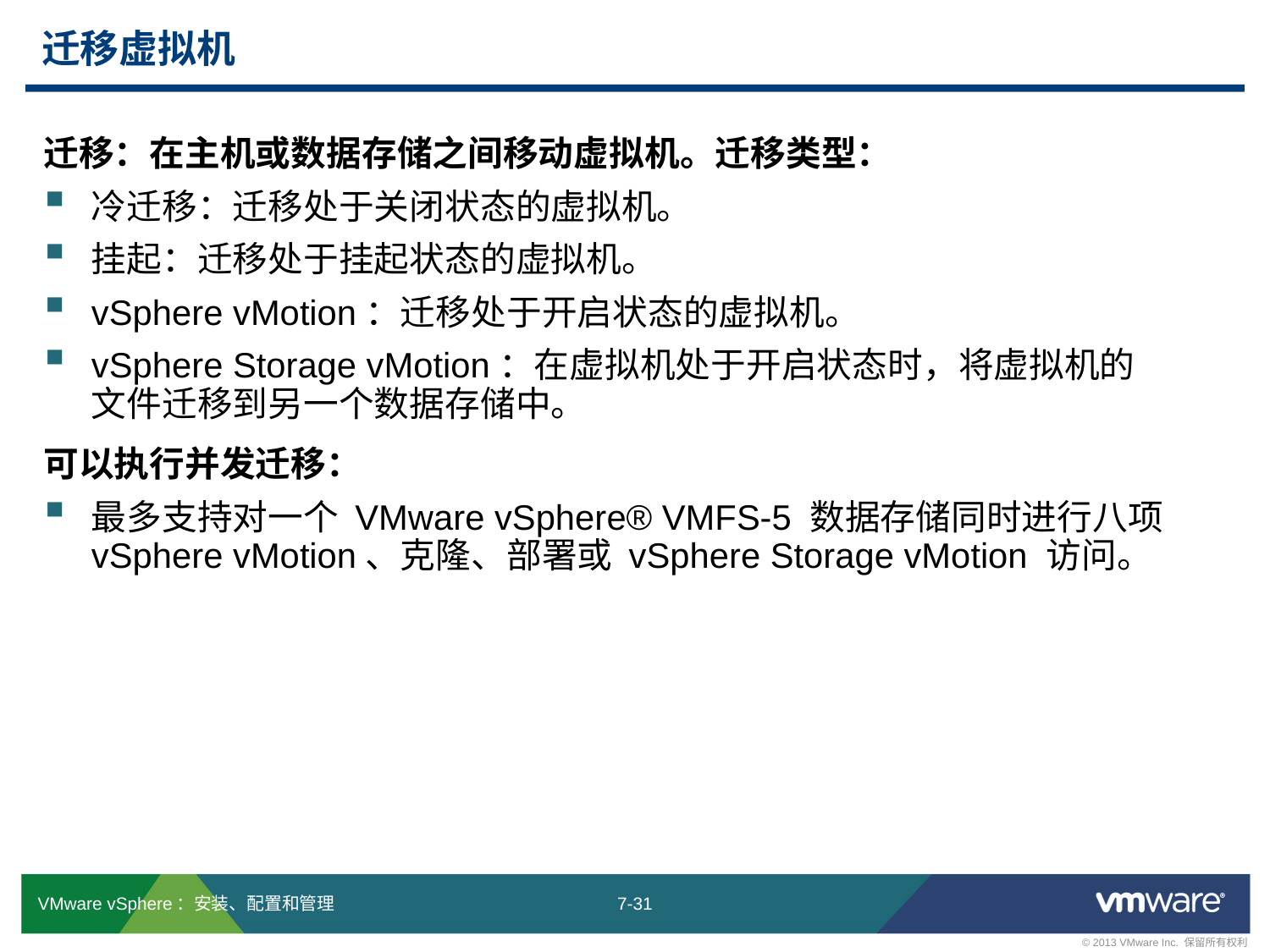

# 迁移虚拟机
迁移：在主机或数据存储之间移动虚拟机。迁移类型：
冷迁移：迁移处于关闭状态的虚拟机。
挂起：迁移处于挂起状态的虚拟机。
vSphere vMotion：迁移处于开启状态的虚拟机。
vSphere Storage vMotion：在虚拟机处于开启状态时，将虚拟机的
文件迁移到另一个数据存储中。
可以执行并发迁移：
最多支持对一个 VMware vSphere® VMFS-5 数据存储同时进行八项 vSphere vMotion、克隆、部署或 vSphere Storage vMotion 访问。